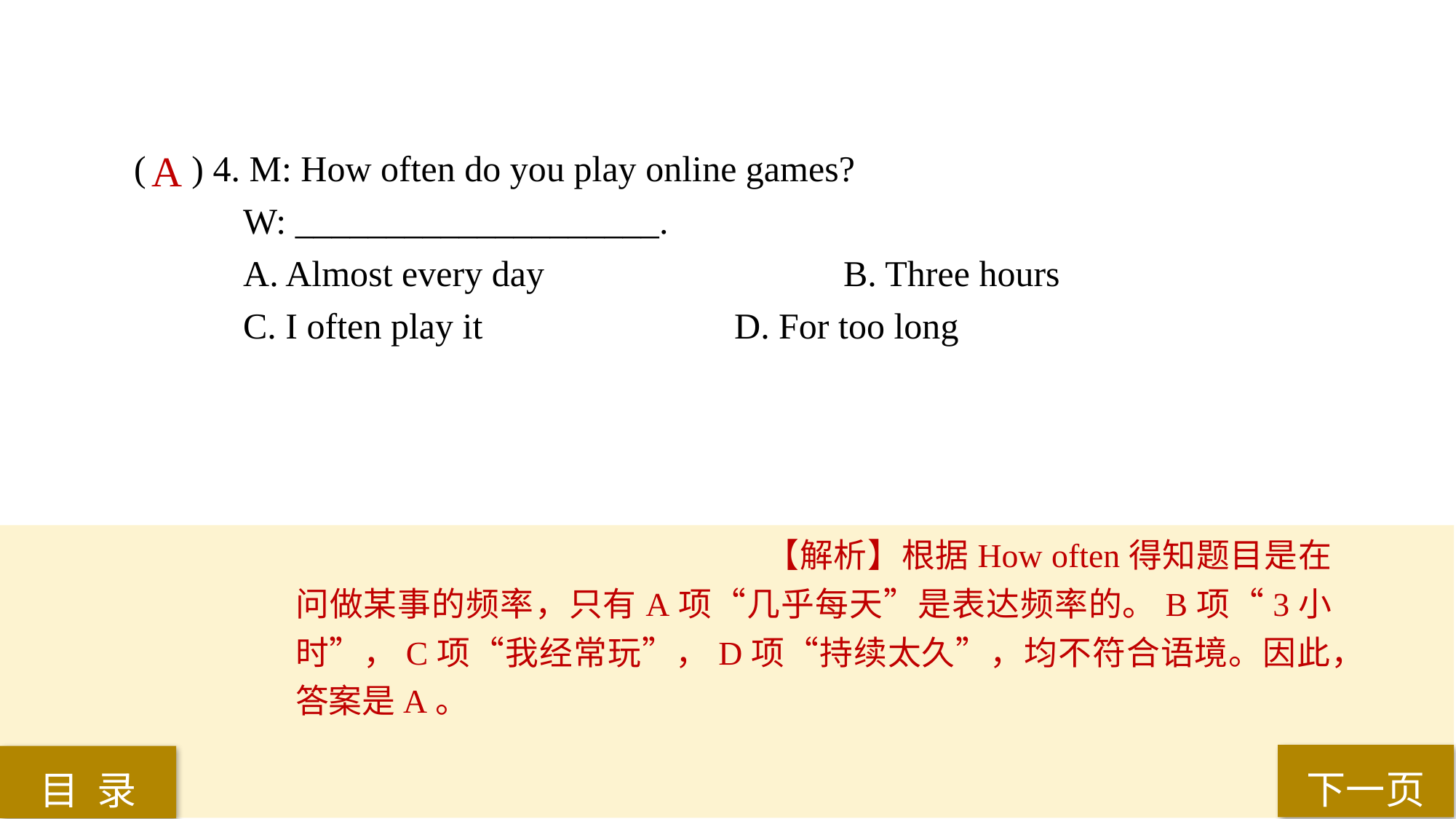

(     ) 4. M: How often do you play online games?
W: ____________________.
A. Almost every day 			B. Three hours
C. I often play it 			D. For too long
A
【解析】根据How often得知题目是在问做某事的频率，只有A项“几乎每天”是表达频率的。B项“3小时”，C项“我经常玩”，D项“持续太久”，均不符合语境。因此，答案是A。